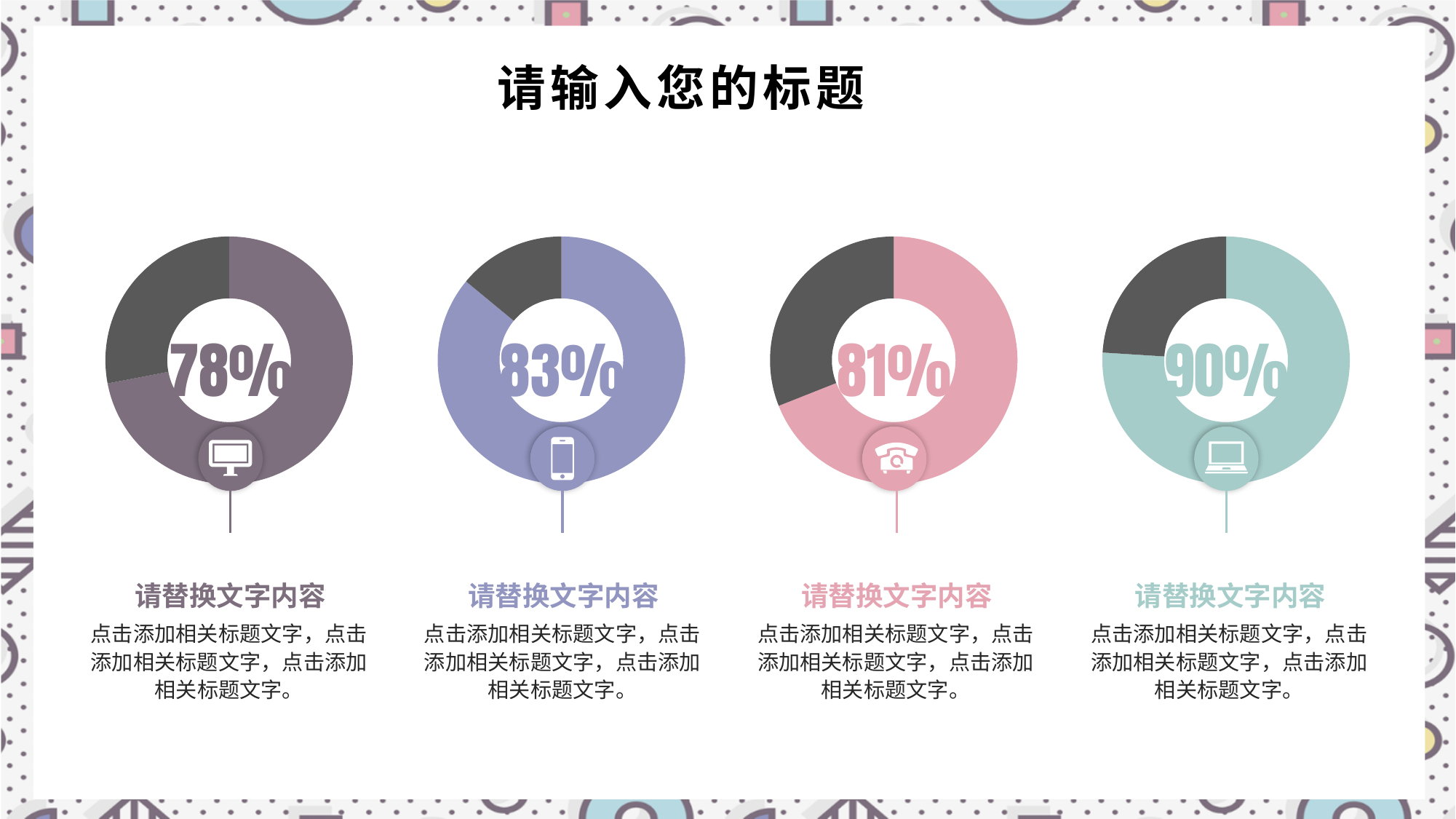

### Chart

| Category | 销售额 |
|---|---|
| 第一季度 | 7.2 |
| 第二季度 | 2.8 |
78%

### Chart

| Category | 销售额 |
|---|---|
| 第一季度 | 8.6 |
| 第二季度 | 1.4 |
83%

### Chart

| Category | 销售额 |
|---|---|
| 第一季度 | 6.9 |
| 第二季度 | 3.1 |
81%

### Chart

| Category | 销售额 |
|---|---|
| 第一季度 | 7.6 |
| 第二季度 | 2.4 |
90%

请替换文字内容
点击添加相关标题文字，点击添加相关标题文字，点击添加相关标题文字。

请替换文字内容
点击添加相关标题文字，点击添加相关标题文字，点击添加相关标题文字。

请替换文字内容
点击添加相关标题文字，点击添加相关标题文字，点击添加相关标题文字。

请替换文字内容
点击添加相关标题文字，点击添加相关标题文字，点击添加相关标题文字。